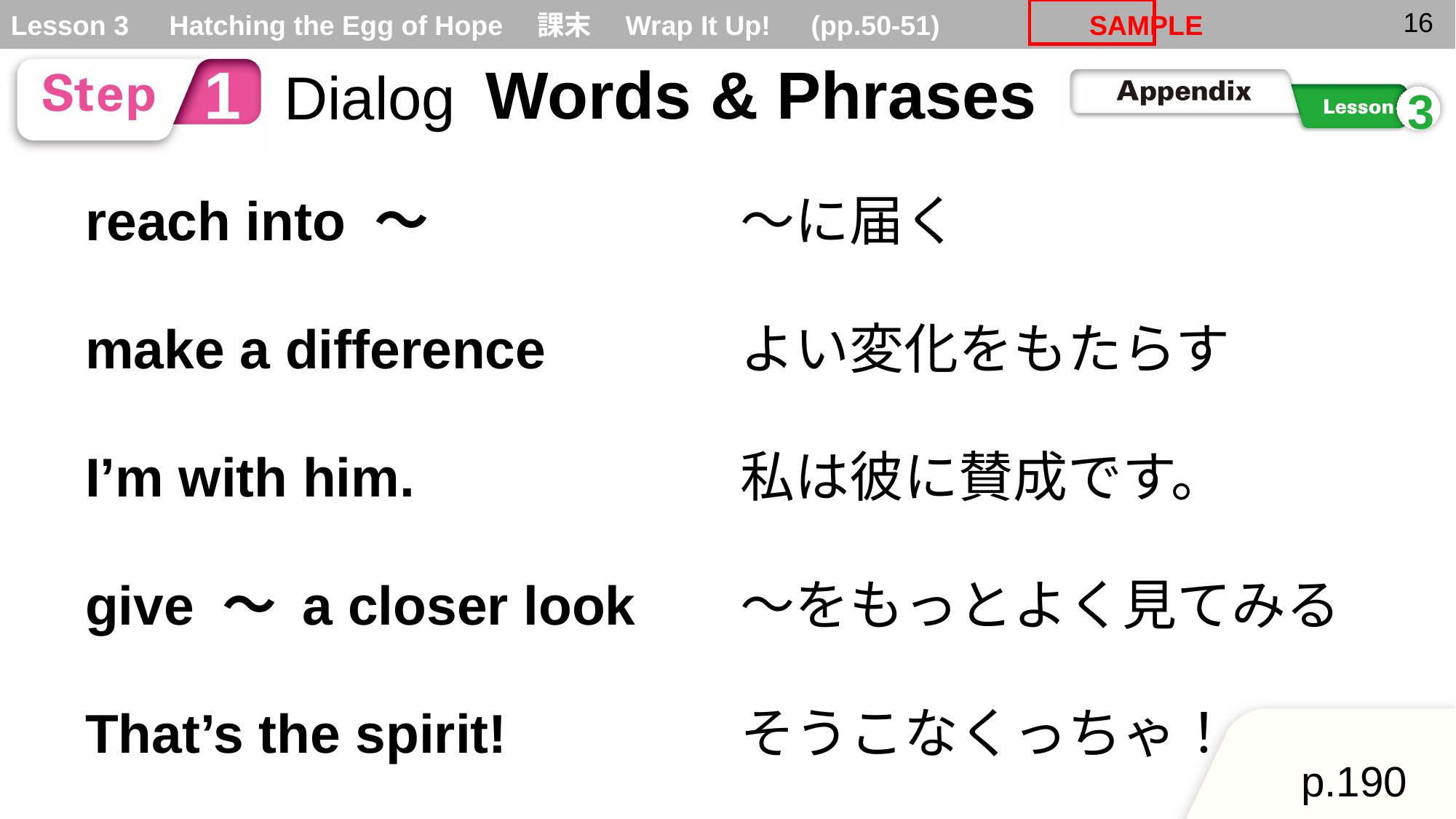

reach into ～
～に届く
make a difference
よい変化をもたらす
I’m with him.
私は彼に賛成です。
give ～ a closer look
～をもっとよく見てみる
That’s the spirit!
そうこなくっちゃ！
p.190